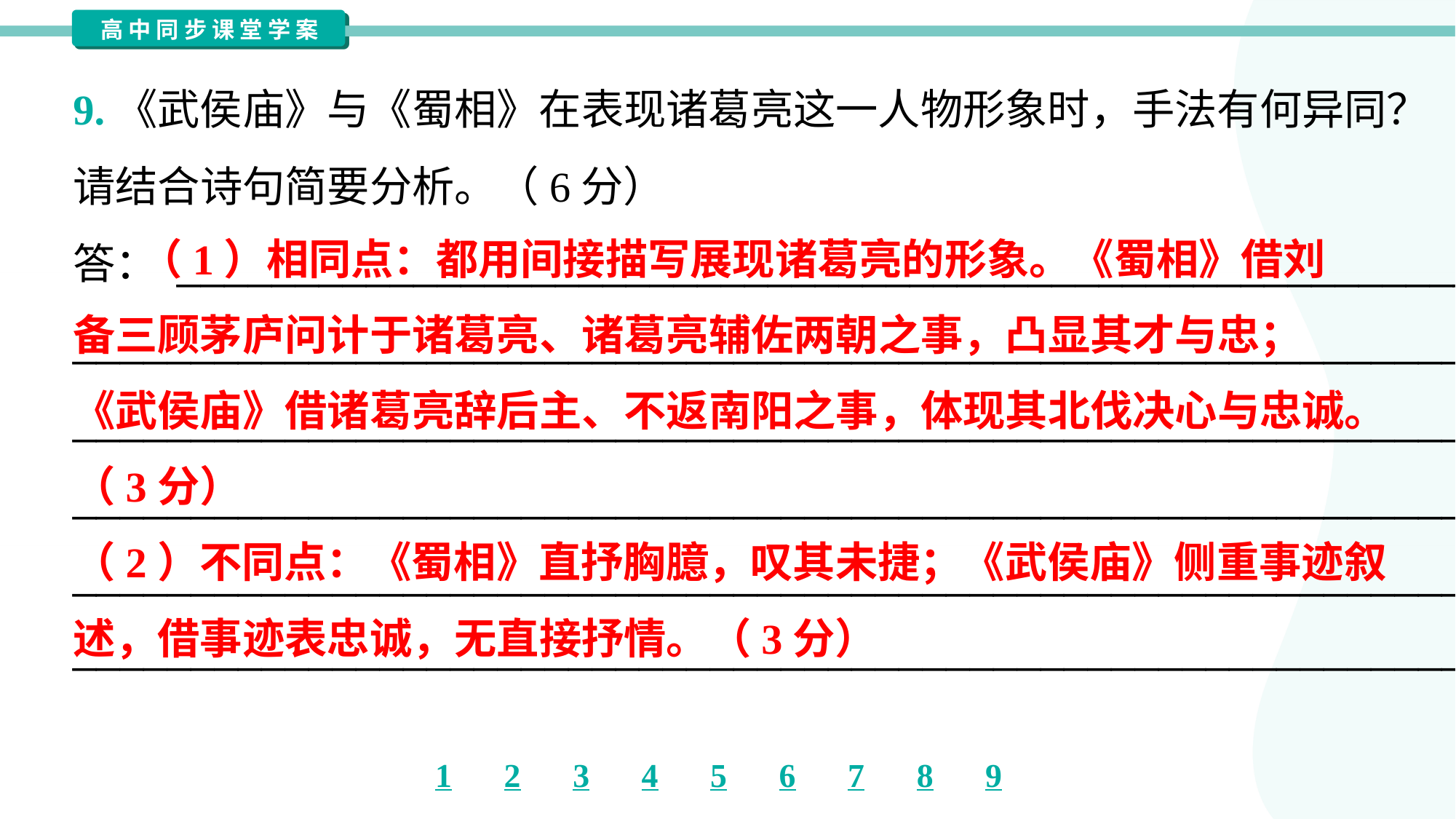

9.《武侯庙》与《蜀相》在表现诸葛亮这一人物形象时，手法有何异同？
请结合诗句简要分析。（6分）
答： ________________________________________________________
_____________________________________________________________
_____________________________________________________________
_____________________________________________________________
_____________________________________________________________
_____________________________________________________________
      （1）相同点：都用间接描写展现诸葛亮的形象。《蜀相》借刘
备三顾茅庐问计于诸葛亮、诸葛亮辅佐两朝之事，凸显其才与忠；
《武侯庙》借诸葛亮辞后主、不返南阳之事，体现其北伐决心与忠诚。
（3分）
（2）不同点：《蜀相》直抒胸臆，叹其未捷；《武侯庙》侧重事迹叙
述，借事迹表忠诚，无直接抒情。（3分）